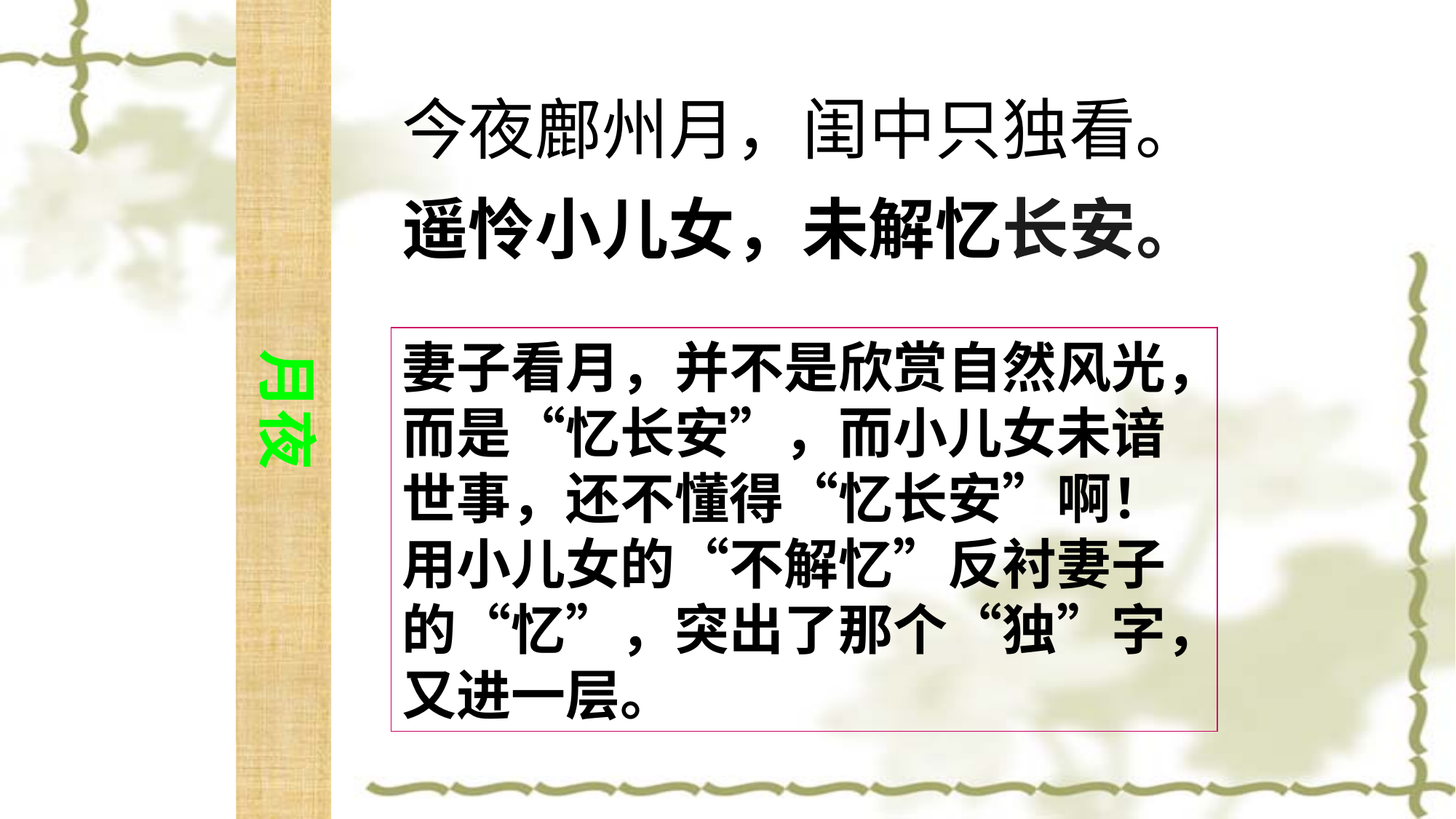

月夜
今夜鄜州月，闺中只独看。
遥怜小儿女，未解忆长安。

妻子看月，并不是欣赏自然风光，而是“忆长安”，而小儿女未谙世事，还不懂得“忆长安”啊！用小儿女的“不解忆”反衬妻子的“忆”，突出了那个“独”字，又进一层。